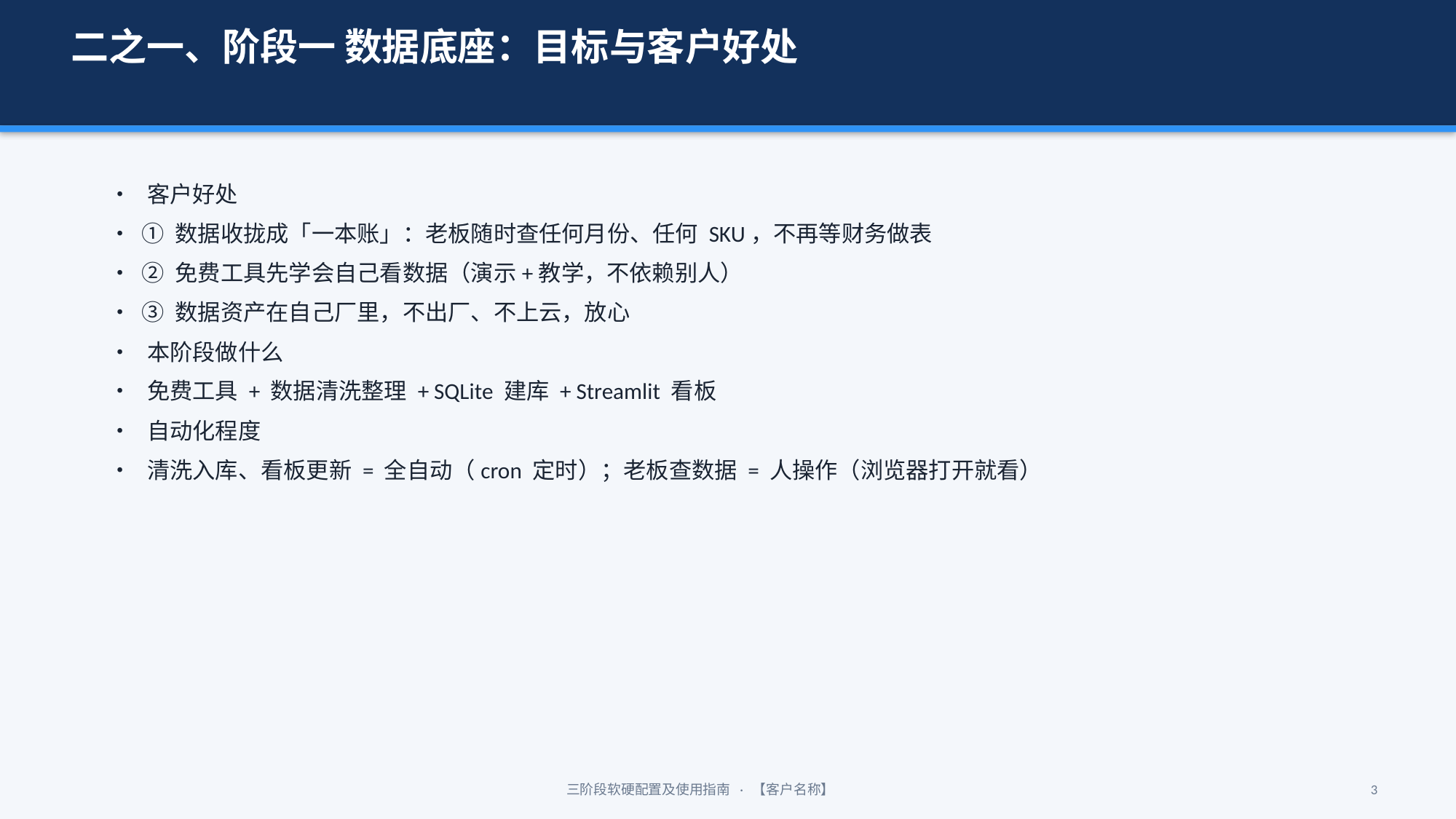

二之一、阶段一 数据底座：目标与客户好处

•  客户好处
•  ① 数据收拢成「一本账」：老板随时查任何月份、任何 SKU，不再等财务做表
•  ② 免费工具先学会自己看数据（演示+教学，不依赖别人）
•  ③ 数据资产在自己厂里，不出厂、不上云，放心
•  本阶段做什么
•  免费工具 + 数据清洗整理 + SQLite 建库 + Streamlit 看板
•  自动化程度
•  清洗入库、看板更新 = 全自动（cron 定时）；老板查数据 = 人操作（浏览器打开就看）
三阶段软硬配置及使用指南  ·  【客户名称】
3